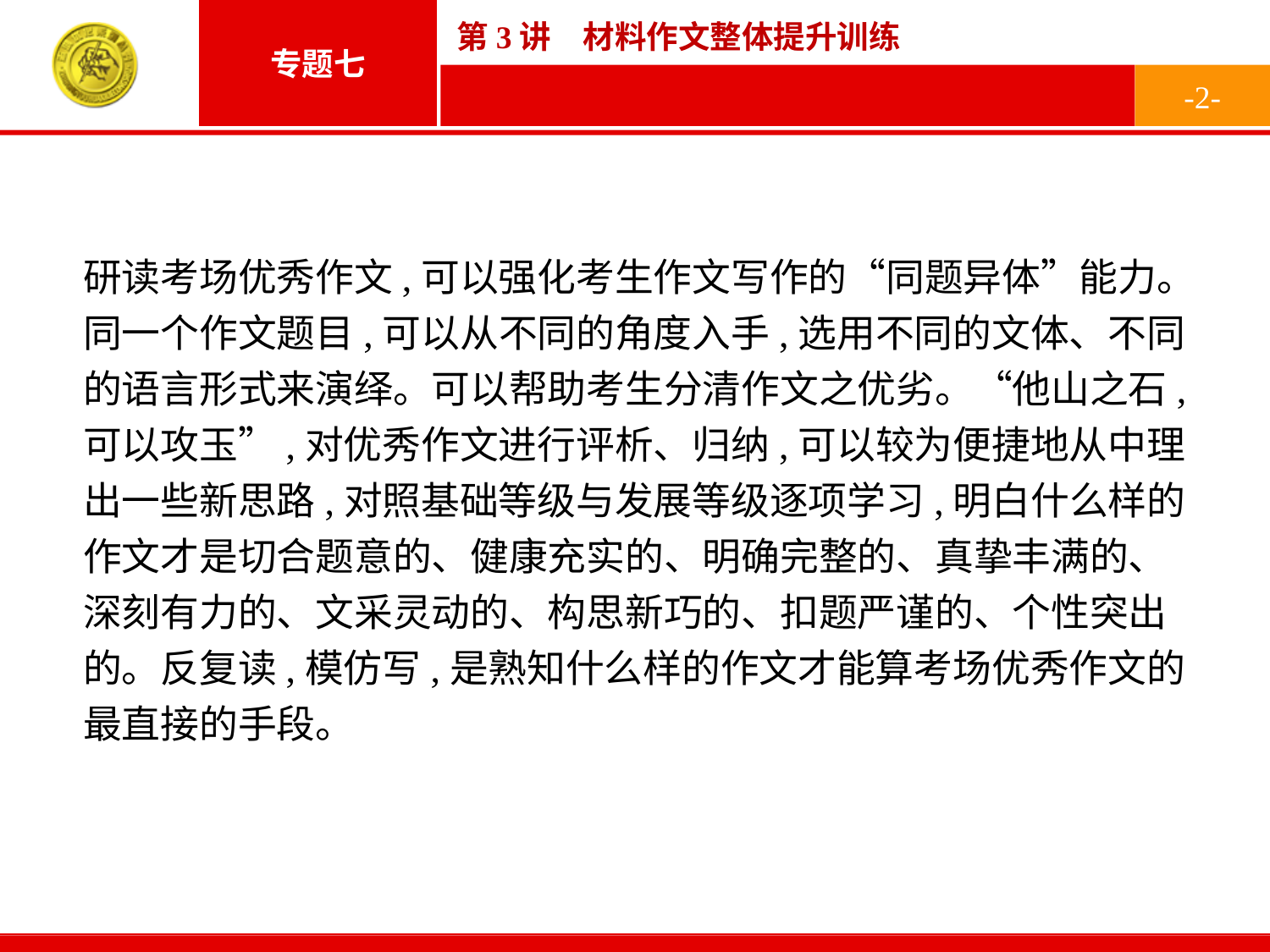

-2-
研读考场优秀作文,可以强化考生作文写作的“同题异体”能力。同一个作文题目,可以从不同的角度入手,选用不同的文体、不同的语言形式来演绎。可以帮助考生分清作文之优劣。“他山之石,可以攻玉”,对优秀作文进行评析、归纳,可以较为便捷地从中理出一些新思路,对照基础等级与发展等级逐项学习,明白什么样的作文才是切合题意的、健康充实的、明确完整的、真挚丰满的、深刻有力的、文采灵动的、构思新巧的、扣题严谨的、个性突出的。反复读,模仿写,是熟知什么样的作文才能算考场优秀作文的最直接的手段。